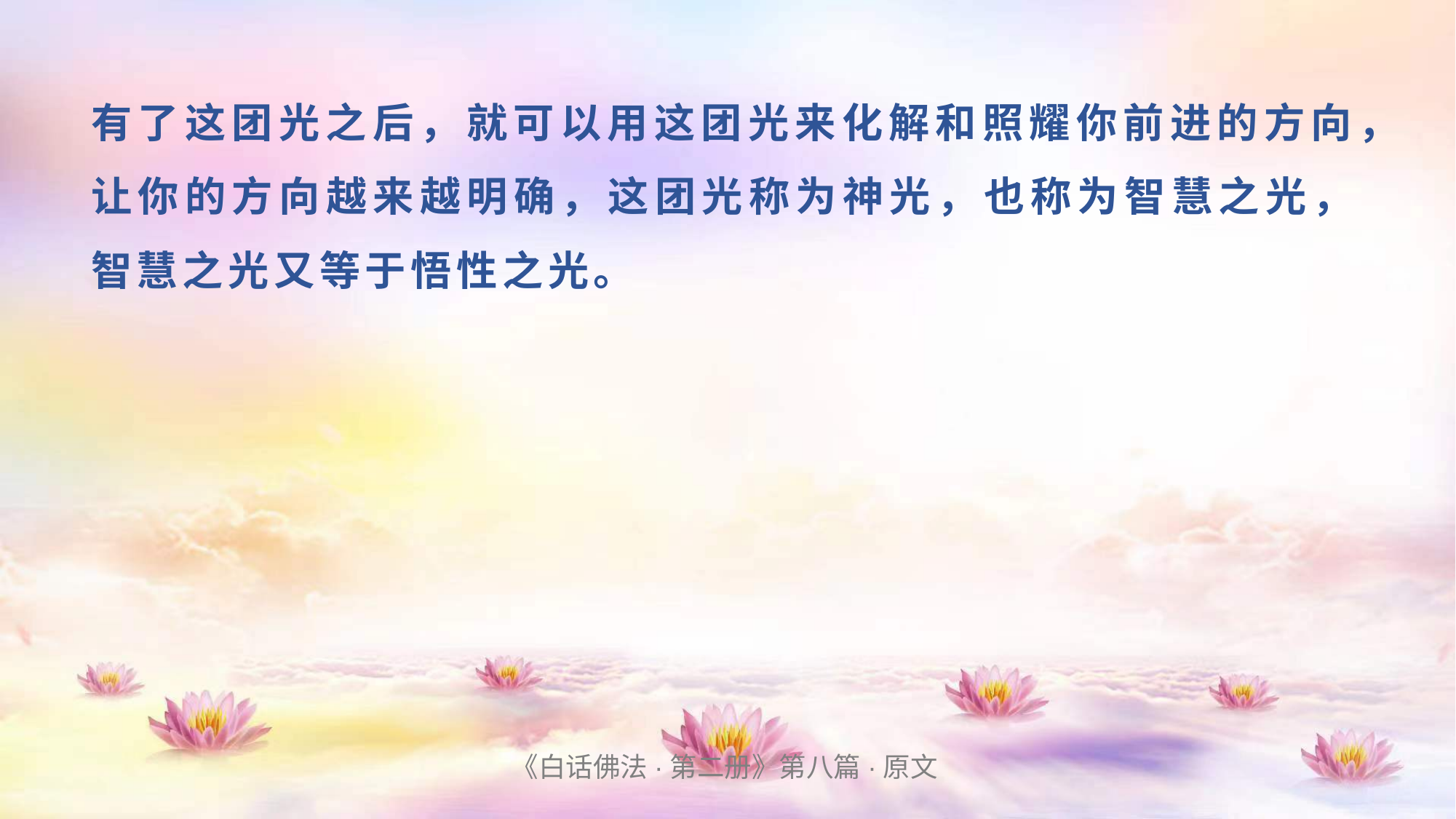

# 有了这团光之后，就可以用这团光来化解和照耀你前进的方向，让你的方向越来越明确，这团光称为神光，也称为智慧之光，智慧之光又等于悟性之光。
《白话佛法·第二册》第八篇·原文